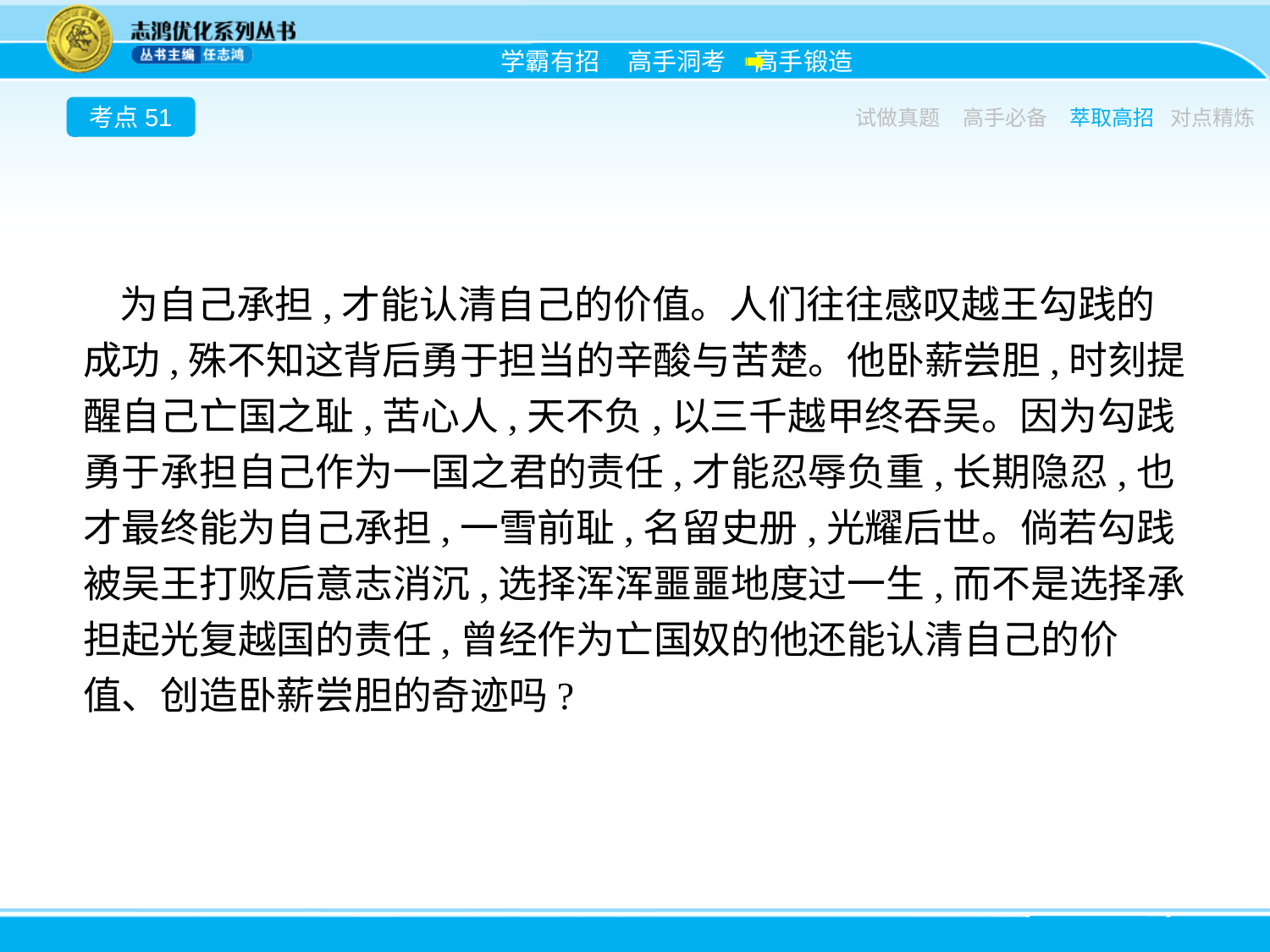

考点51
试做真题
高手必备
萃取高招
对点精炼
为自己承担,才能认清自己的价值。人们往往感叹越王勾践的成功,殊不知这背后勇于担当的辛酸与苦楚。他卧薪尝胆,时刻提醒自己亡国之耻,苦心人,天不负,以三千越甲终吞吴。因为勾践勇于承担自己作为一国之君的责任,才能忍辱负重,长期隐忍,也才最终能为自己承担,一雪前耻,名留史册,光耀后世。倘若勾践被吴王打败后意志消沉,选择浑浑噩噩地度过一生,而不是选择承担起光复越国的责任,曾经作为亡国奴的他还能认清自己的价值、创造卧薪尝胆的奇迹吗?